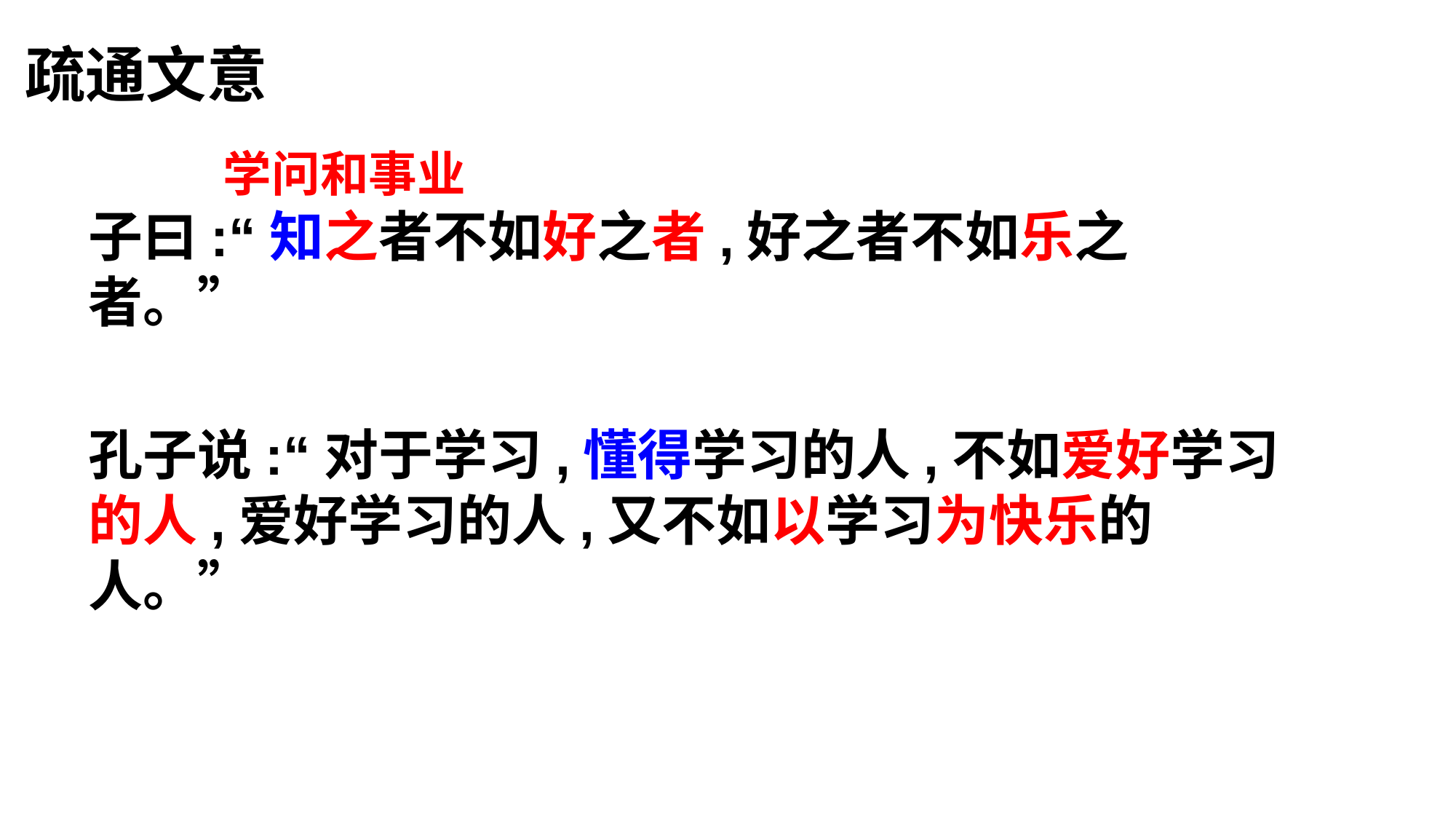

疏通文意
学问和事业
子曰:“知之者不如好之者,好之者不如乐之者。”

孔子说:“对于学习,懂得学习的人,不如爱好学习的人,爱好学习的人,又不如以学习为快乐的人。”